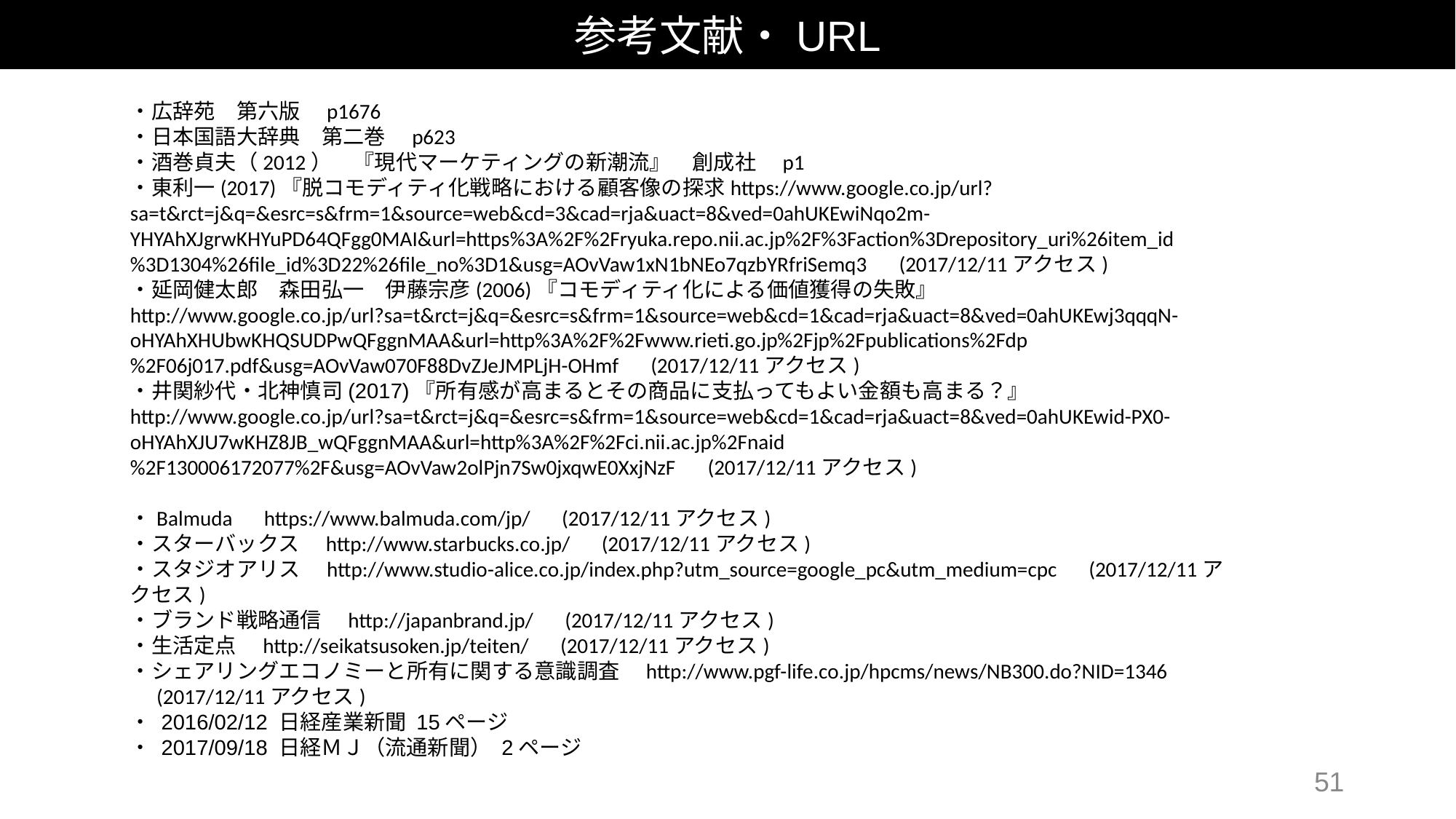

参考文献・URL
・広辞苑　第六版　p1676
・日本国語大辞典　第二巻　p623
・酒巻貞夫（2012）　『現代マーケティングの新潮流』　創成社　p1
・東利一(2017)『脱コモディティ化戦略における顧客像の探求https://www.google.co.jp/url?sa=t&rct=j&q=&esrc=s&frm=1&source=web&cd=3&cad=rja&uact=8&ved=0ahUKEwiNqo2m-YHYAhXJgrwKHYuPD64QFgg0MAI&url=https%3A%2F%2Fryuka.repo.nii.ac.jp%2F%3Faction%3Drepository_uri%26item_id%3D1304%26file_id%3D22%26file_no%3D1&usg=AOvVaw1xN1bNEo7qzbYRfriSemq3　(2017/12/11アクセス)
・延岡健太郎　森田弘一　伊藤宗彦(2006)『コモディティ化による価値獲得の失敗』
http://www.google.co.jp/url?sa=t&rct=j&q=&esrc=s&frm=1&source=web&cd=1&cad=rja&uact=8&ved=0ahUKEwj3qqqN-oHYAhXHUbwKHQSUDPwQFggnMAA&url=http%3A%2F%2Fwww.rieti.go.jp%2Fjp%2Fpublications%2Fdp%2F06j017.pdf&usg=AOvVaw070F88DvZJeJMPLjH-OHmf　(2017/12/11アクセス)
・井関紗代・北神慎司(2017)『所有感が高まるとその商品に支払ってもよい金額も高まる？』
http://www.google.co.jp/url?sa=t&rct=j&q=&esrc=s&frm=1&source=web&cd=1&cad=rja&uact=8&ved=0ahUKEwid-PX0-oHYAhXJU7wKHZ8JB_wQFggnMAA&url=http%3A%2F%2Fci.nii.ac.jp%2Fnaid%2F130006172077%2F&usg=AOvVaw2olPjn7Sw0jxqwE0XxjNzF　(2017/12/11アクセス)

・Balmuda　https://www.balmuda.com/jp/　(2017/12/11アクセス)
・スターバックス　http://www.starbucks.co.jp/　(2017/12/11アクセス)
・スタジオアリス　http://www.studio-alice.co.jp/index.php?utm_source=google_pc&utm_medium=cpc　(2017/12/11アクセス)
・ブランド戦略通信　http://japanbrand.jp/　(2017/12/11アクセス)
・生活定点　http://seikatsusoken.jp/teiten/　(2017/12/11アクセス)
・シェアリングエコノミーと所有に関する意識調査　http://www.pgf-life.co.jp/hpcms/news/NB300.do?NID=1346
　(2017/12/11アクセス)
・ 2016/02/12 日経産業新聞 15ページ
・ 2017/09/18 日経ＭＪ（流通新聞） 2ページ

51